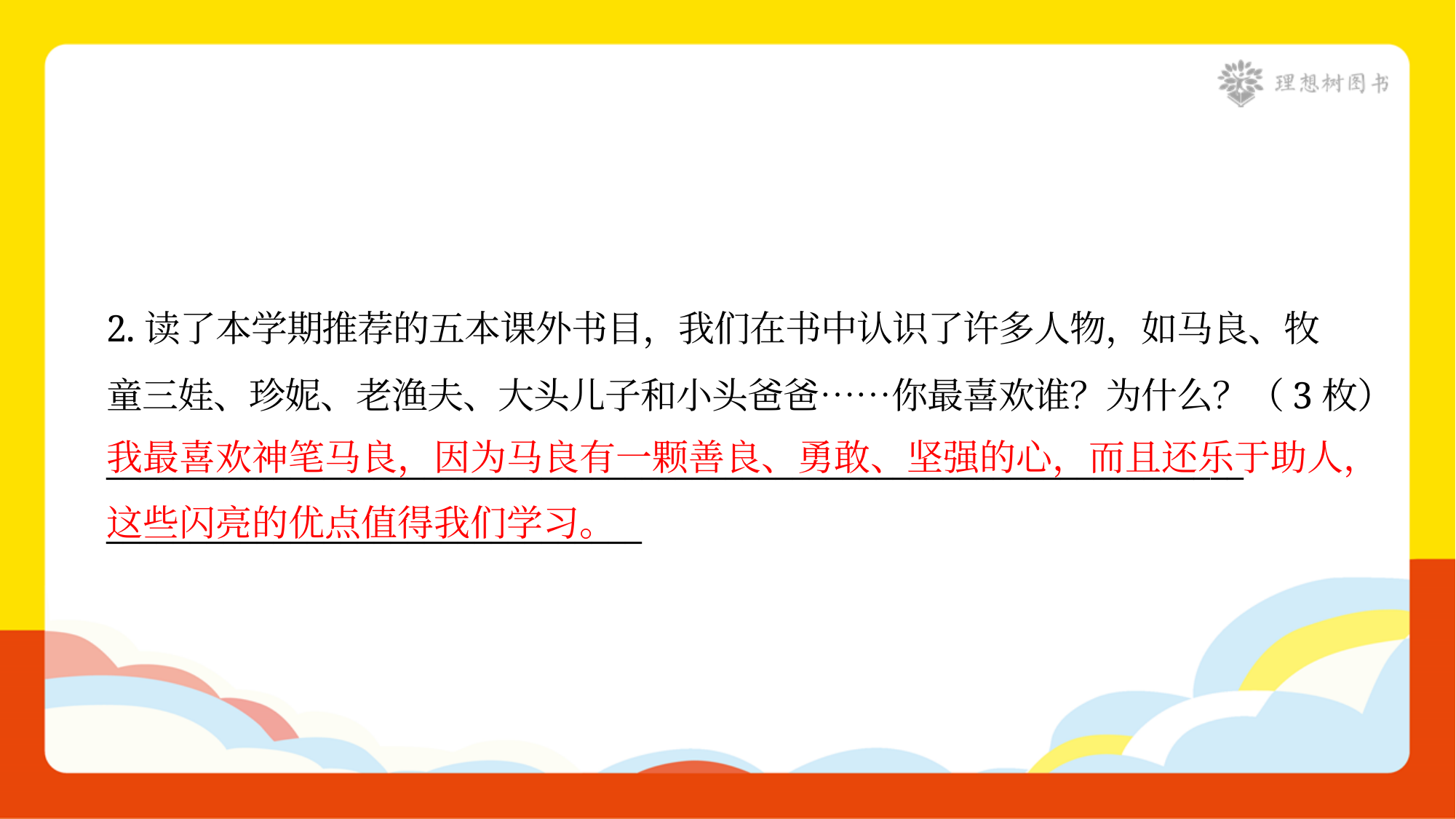

2.读了本学期推荐的五本课外书目，我们在书中认识了许多人物，如马良、牧
童三娃、珍妮、老渔夫、大头儿子和小头爸爸……你最喜欢谁？为什么？（3枚）
____________________________________________________________________
________________________________
我最喜欢神笔马良，因为马良有一颗善良、勇敢、坚强的心，而且还乐于助人，这些闪亮的优点值得我们学习。